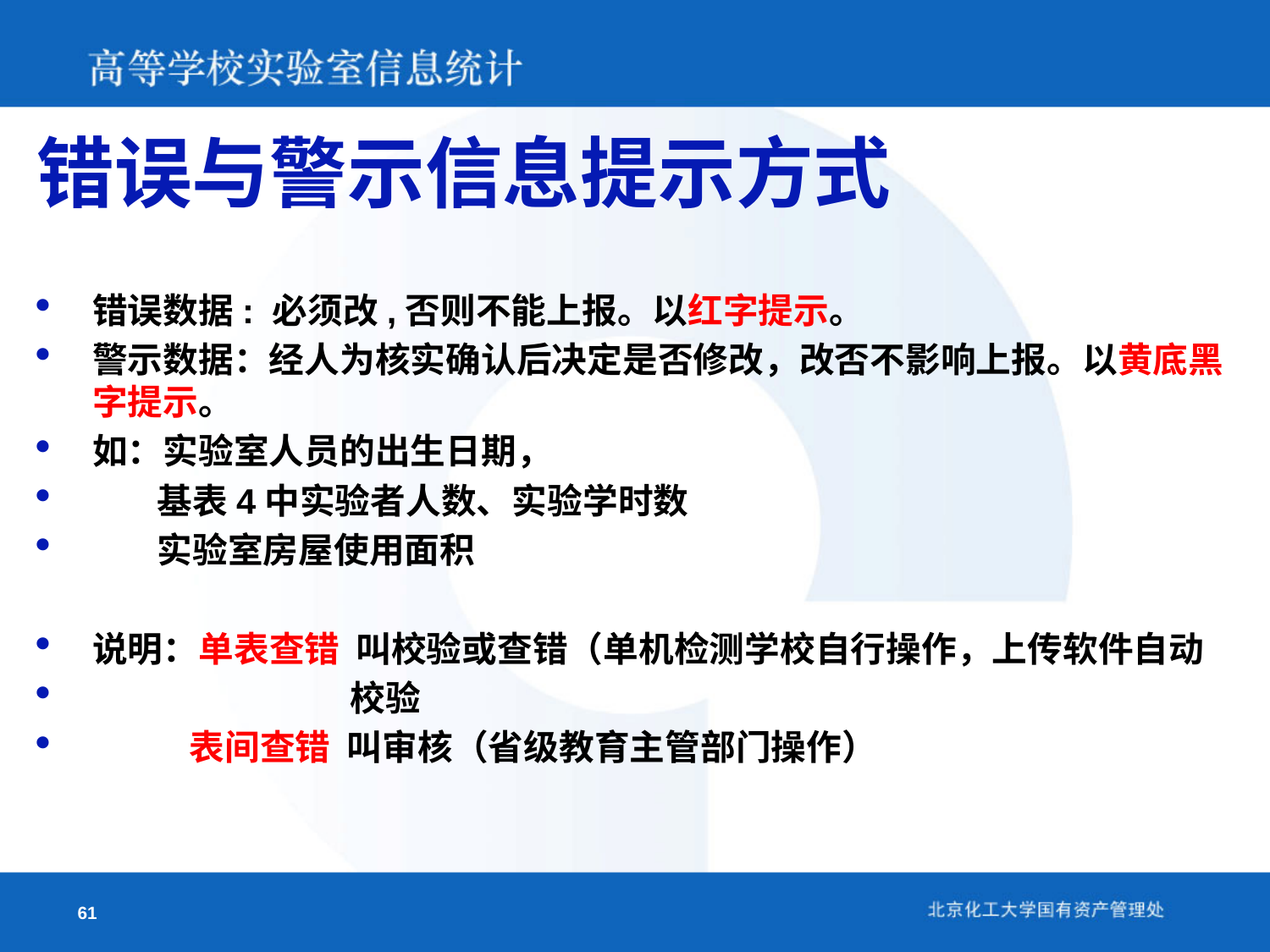

# 错误与警示信息提示方式

错误数据: 必须改,否则不能上报。以红字提示。
警示数据：经人为核实确认后决定是否修改，改否不影响上报。以黄底黑字提示。
如：实验室人员的出生日期，
       基表4中实验者人数、实验学时数
       实验室房屋使用面积

说明：单表查错  叫校验或查错（单机检测学校自行操作，上传软件自动
                               校验
           表间查错  叫审核（省级教育主管部门操作）